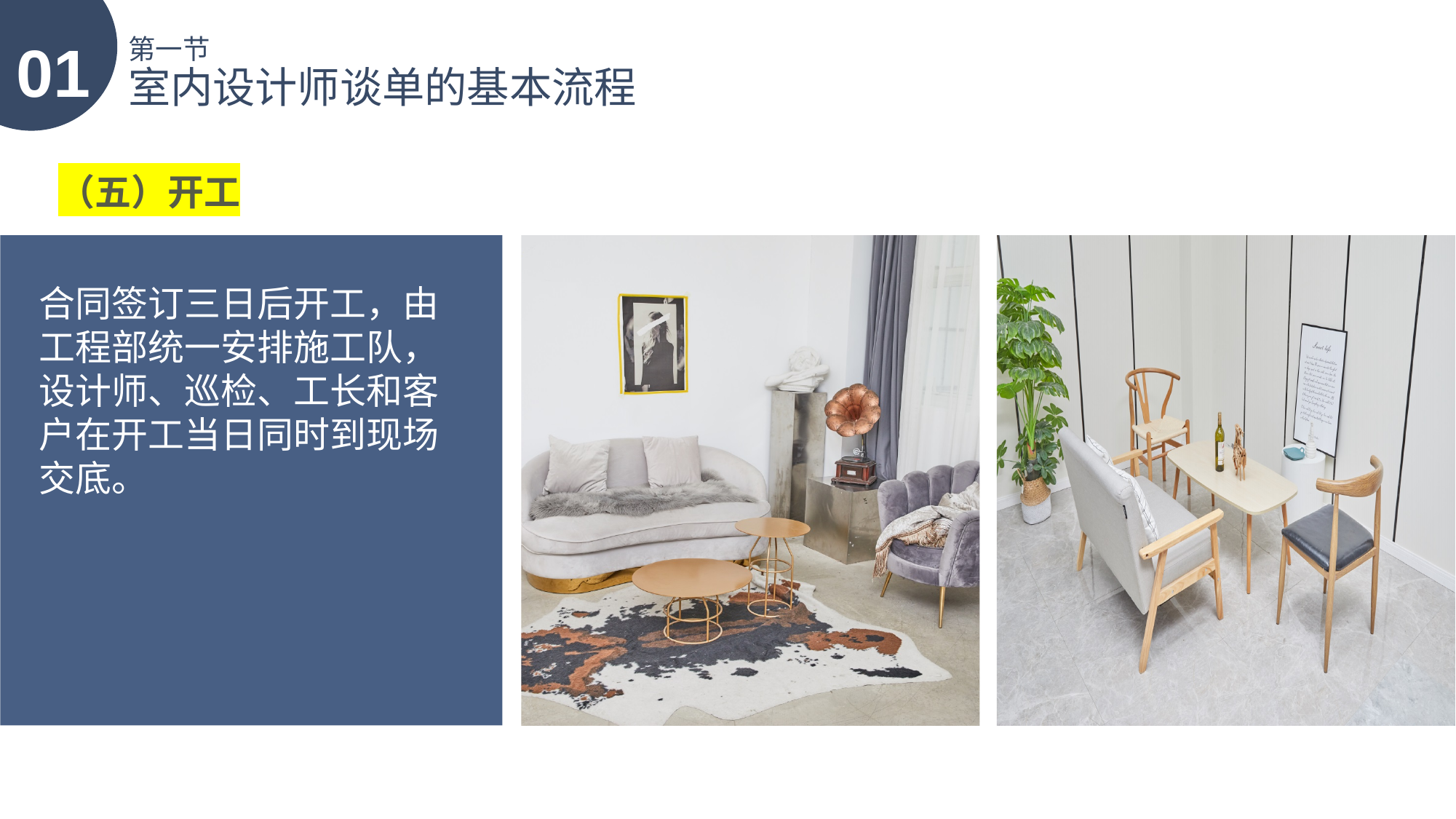

01
第一节
室内设计师谈单的基本流程
（五）开工

合同签订三日后开工，由工程部统一安排施工队，设计师、巡检、工长和客户在开工当日同时到现场交底。